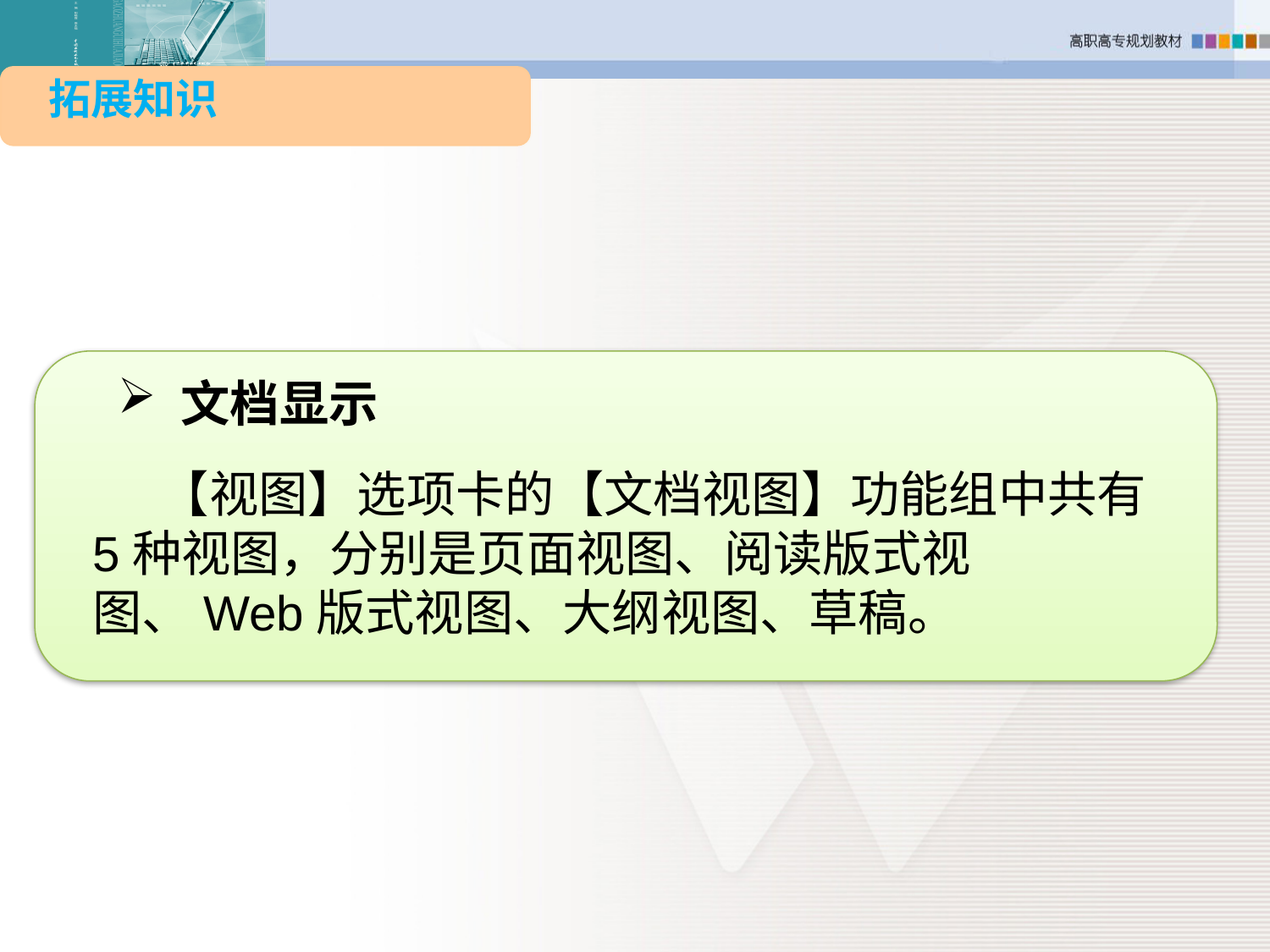

拓展知识

文档显示
     【视图】选项卡的【文档视图】功能组中共有5种视图，分别是页面视图、阅读版式视图、Web版式视图、大纲视图、草稿。